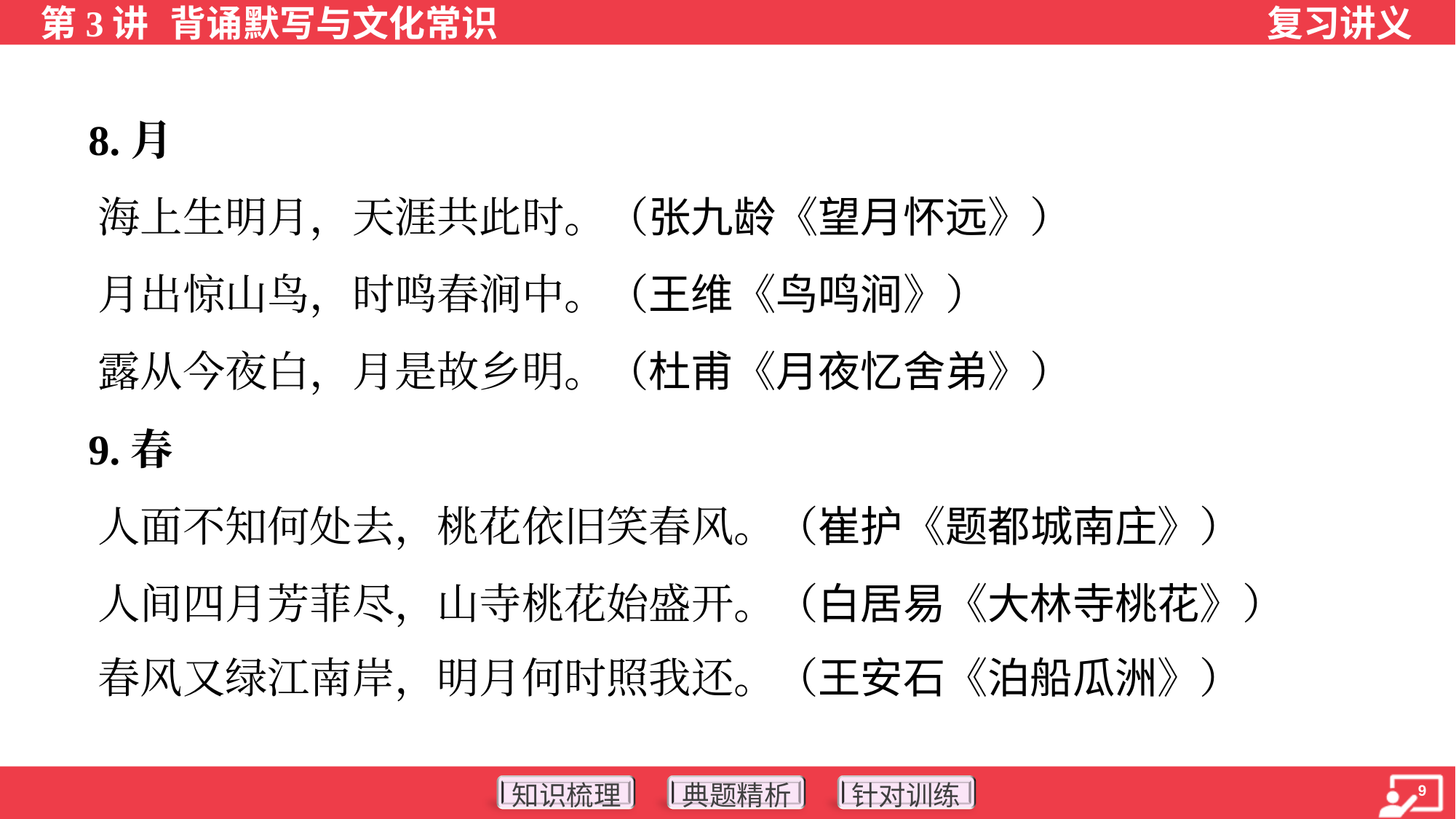

8.月
    海上生明月，天涯共此时。（张九龄《望月怀远》）
    月出惊山鸟，时鸣春涧中。（王维《鸟鸣涧》）
    露从今夜白，月是故乡明。（杜甫《月夜忆舍弟》）
    9.春
    人面不知何处去，桃花依旧笑春风。（崔护《题都城南庄》）
    人间四月芳菲尽，山寺桃花始盛开。（白居易《大林寺桃花》）
    春风又绿江南岸，明月何时照我还。（王安石《泊船瓜洲》）